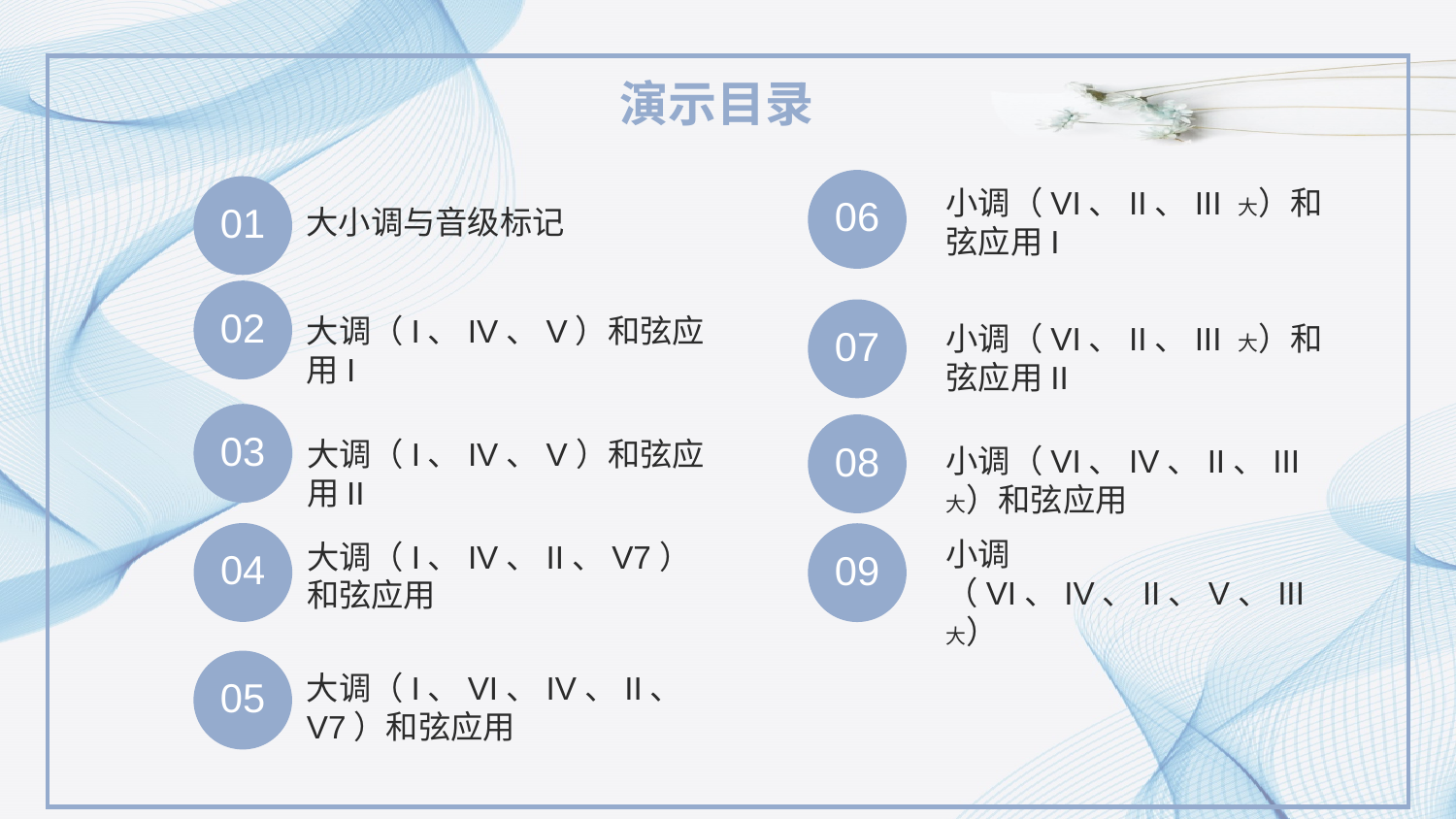

演示目录
06
小调（VI、II、III 大）和弦应用I
01
大小调与音级标记
02
07
大调（I、IV、V）和弦应用I
小调（VI、II、III 大）和弦应用II
03
08
大调（I、IV、V）和弦应用II
小调（VI、IV、II、III 大）和弦应用
04
09
小调（VI、IV、II、V、III 大）
大调（I、IV、II、V7）和弦应用
05
大调（I、VI、IV、II、V7）和弦应用